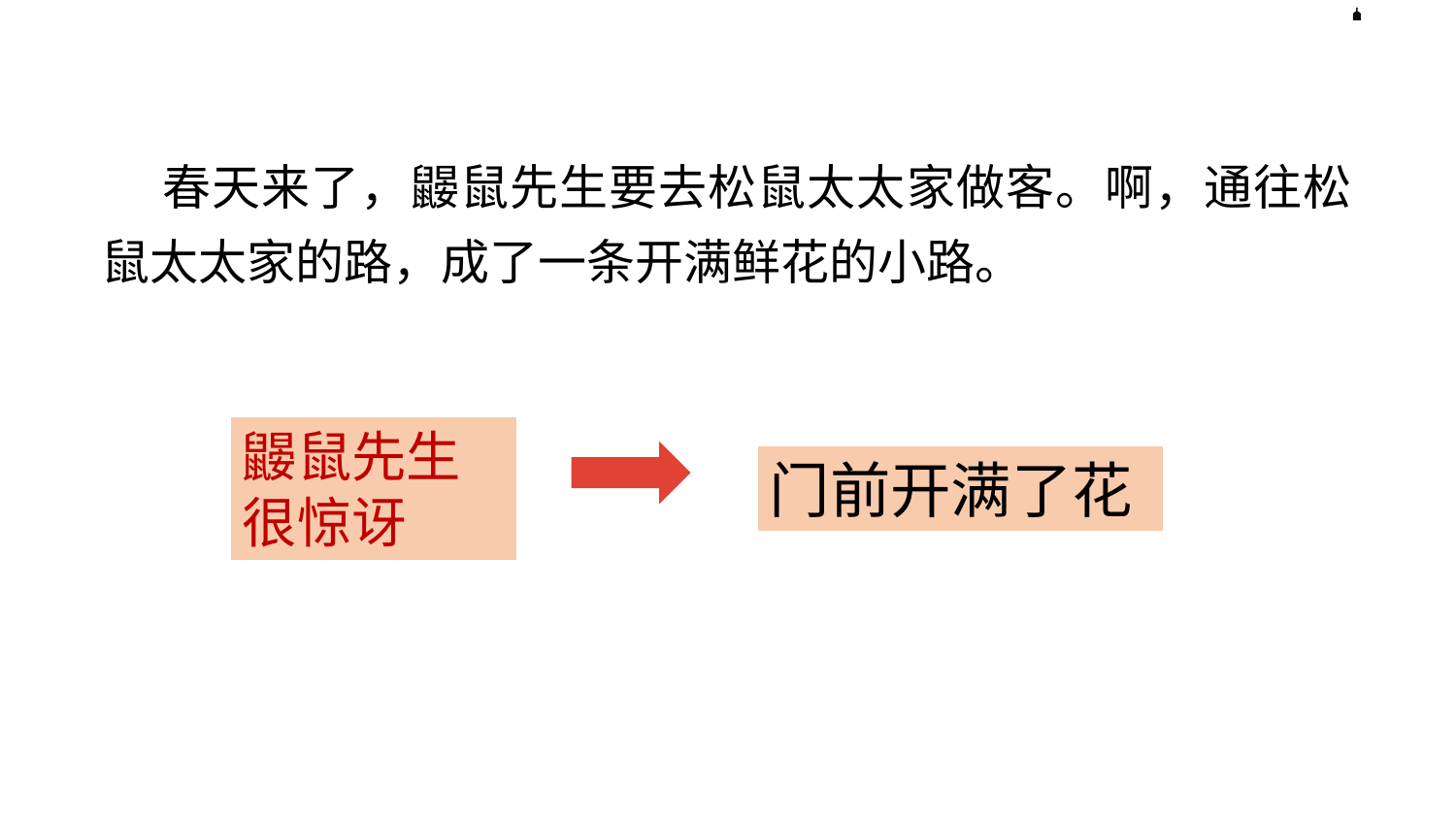

春天来了，鼹鼠先生要去松鼠太太家做客。啊，通往松鼠太太家的路，成了一条开满鲜花的小路。
鼹鼠先生很惊讶

门前开满了花